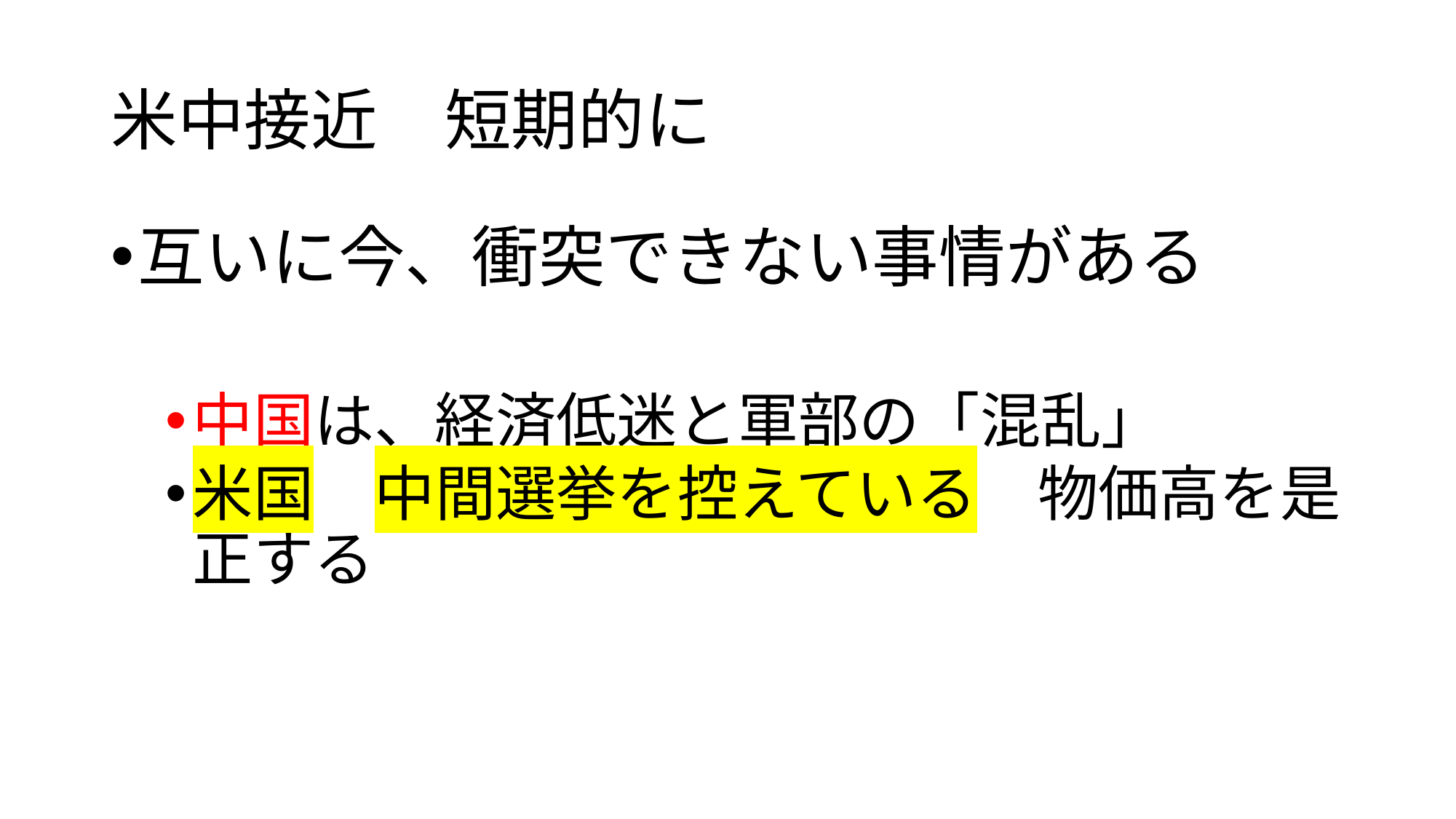

# 米中接近　短期的に
互いに今、衝突できない事情がある

中国は、経済低迷と軍部の「混乱」
米国　中間選挙を控えている　物価高を是正する